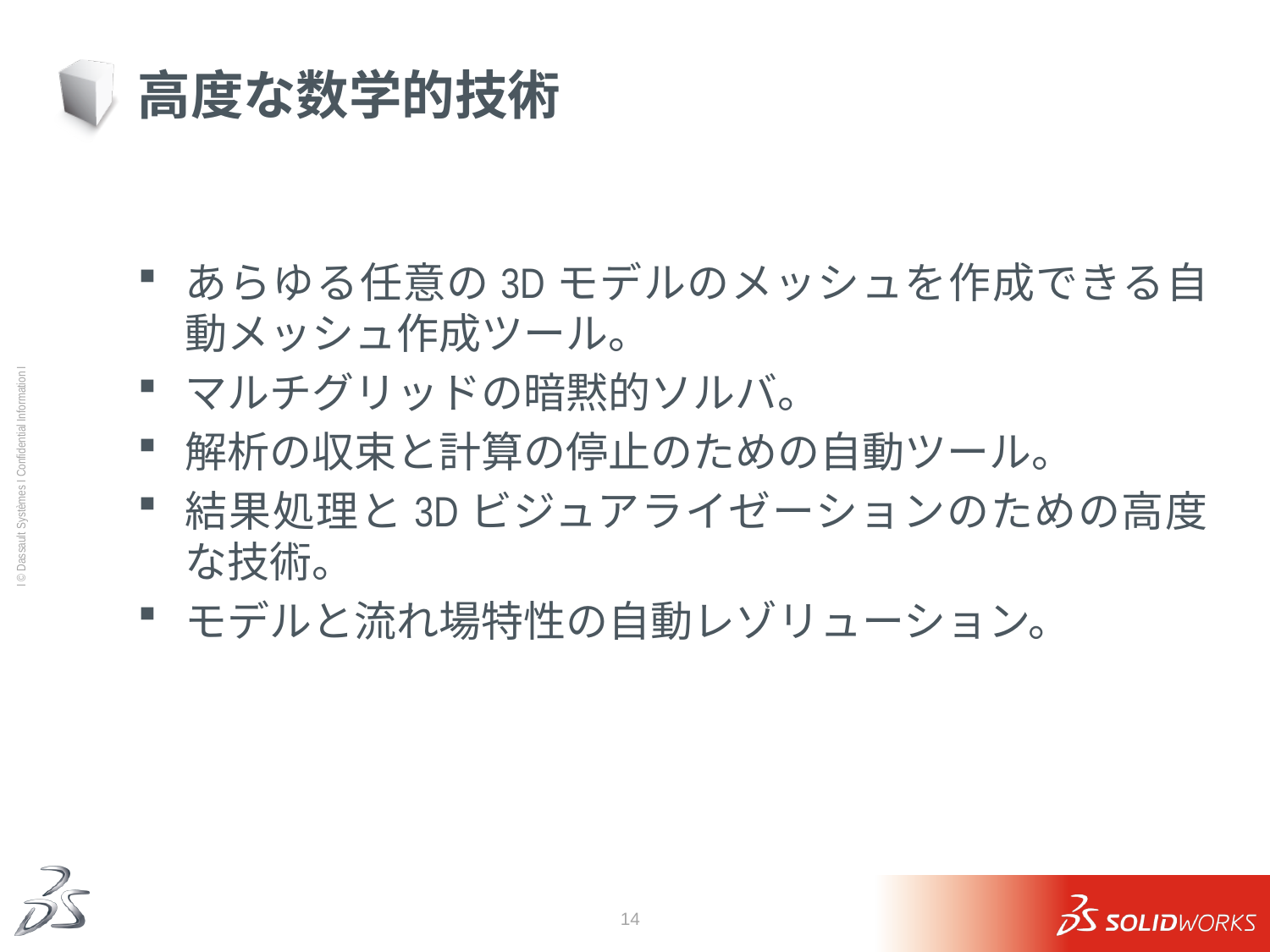

# 高度な数学的技術
あらゆる任意の3Dモデルのメッシュを作成できる自動メッシュ作成ツール。
マルチグリッドの暗黙的ソルバ。
解析の収束と計算の停止のための自動ツール。
結果処理と3Dビジュアライゼーションのための高度な技術。
モデルと流れ場特性の自動レゾリューション。